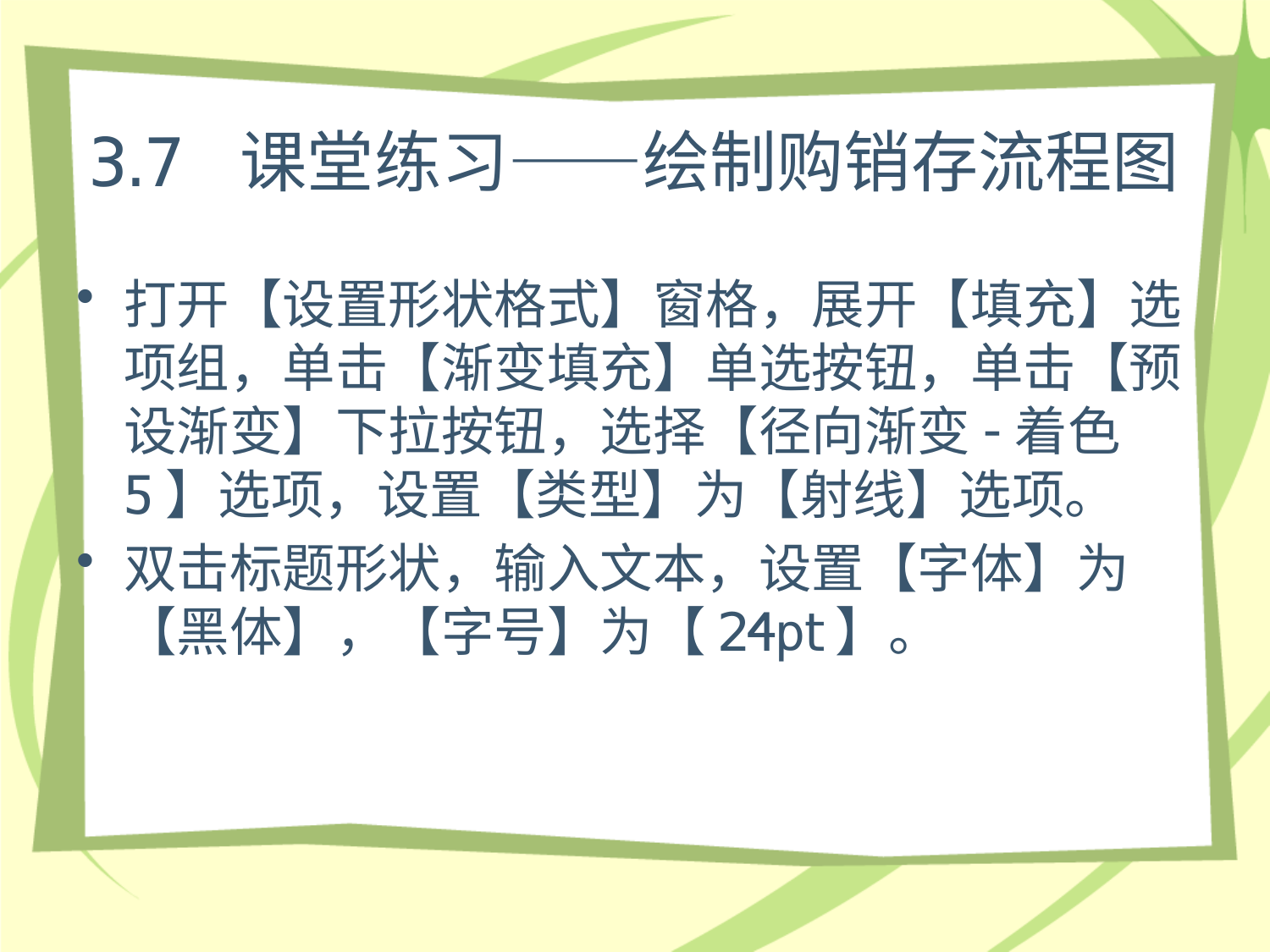

# 3.7  课堂练习——绘制购销存流程图
打开【设置形状格式】窗格，展开【填充】选项组，单击【渐变填充】单选按钮，单击【预设渐变】下拉按钮，选择【径向渐变-着色5】选项，设置【类型】为【射线】选项。
双击标题形状，输入文本，设置【字体】为【黑体】，【字号】为【24pt】。